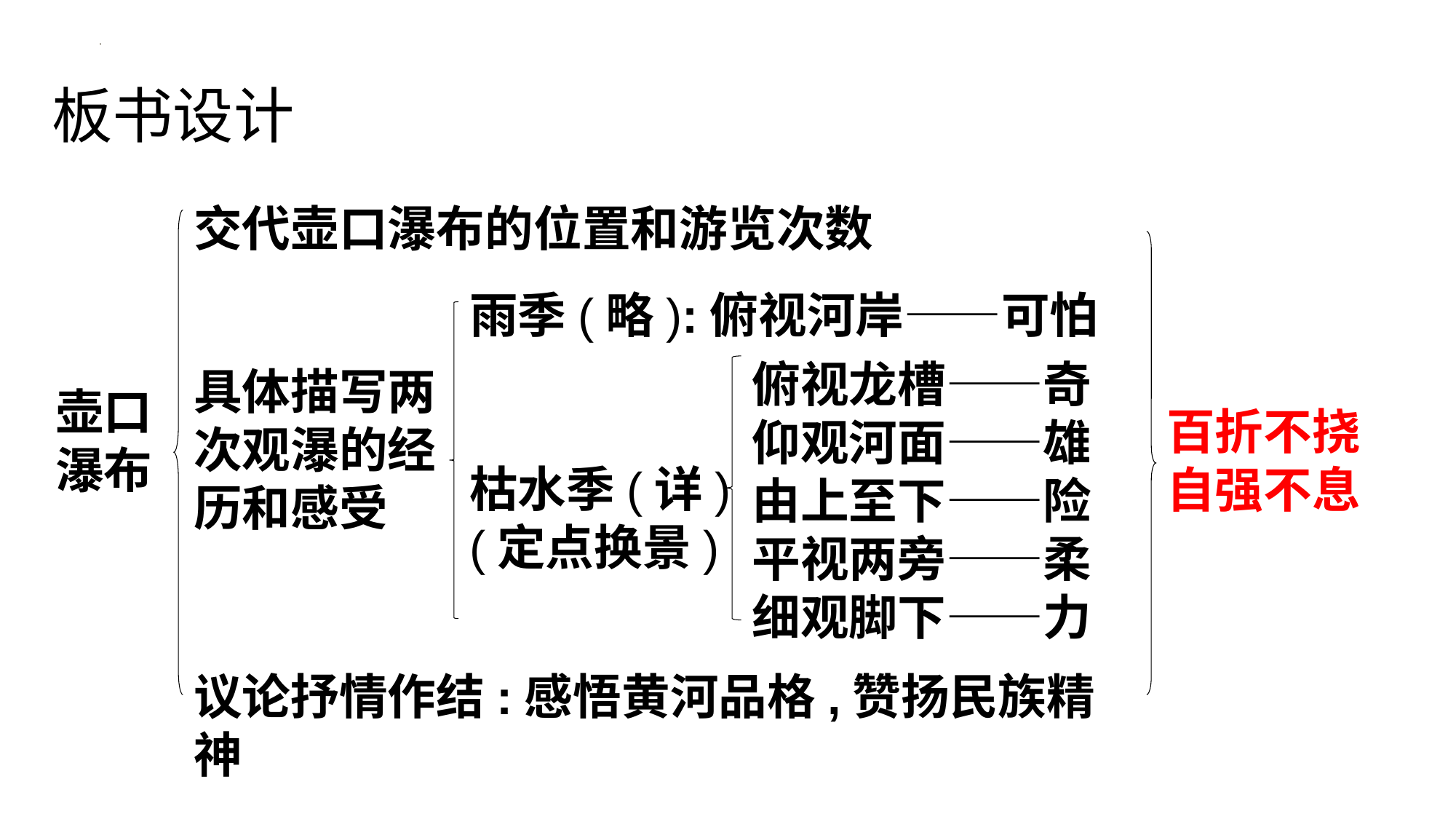

板书设计
交代壶口瀑布的位置和游览次数

雨季(略):俯视河岸——可怕

枯水季(详)
(定点换景)

俯视龙槽——奇
仰观河面——雄
由上至下——险
平视两旁——柔
细观脚下——力
具体描写两次观瀑的经历和感受

壶口瀑布
百折不挠
自强不息
议论抒情作结:感悟黄河品格,赞扬民族精神